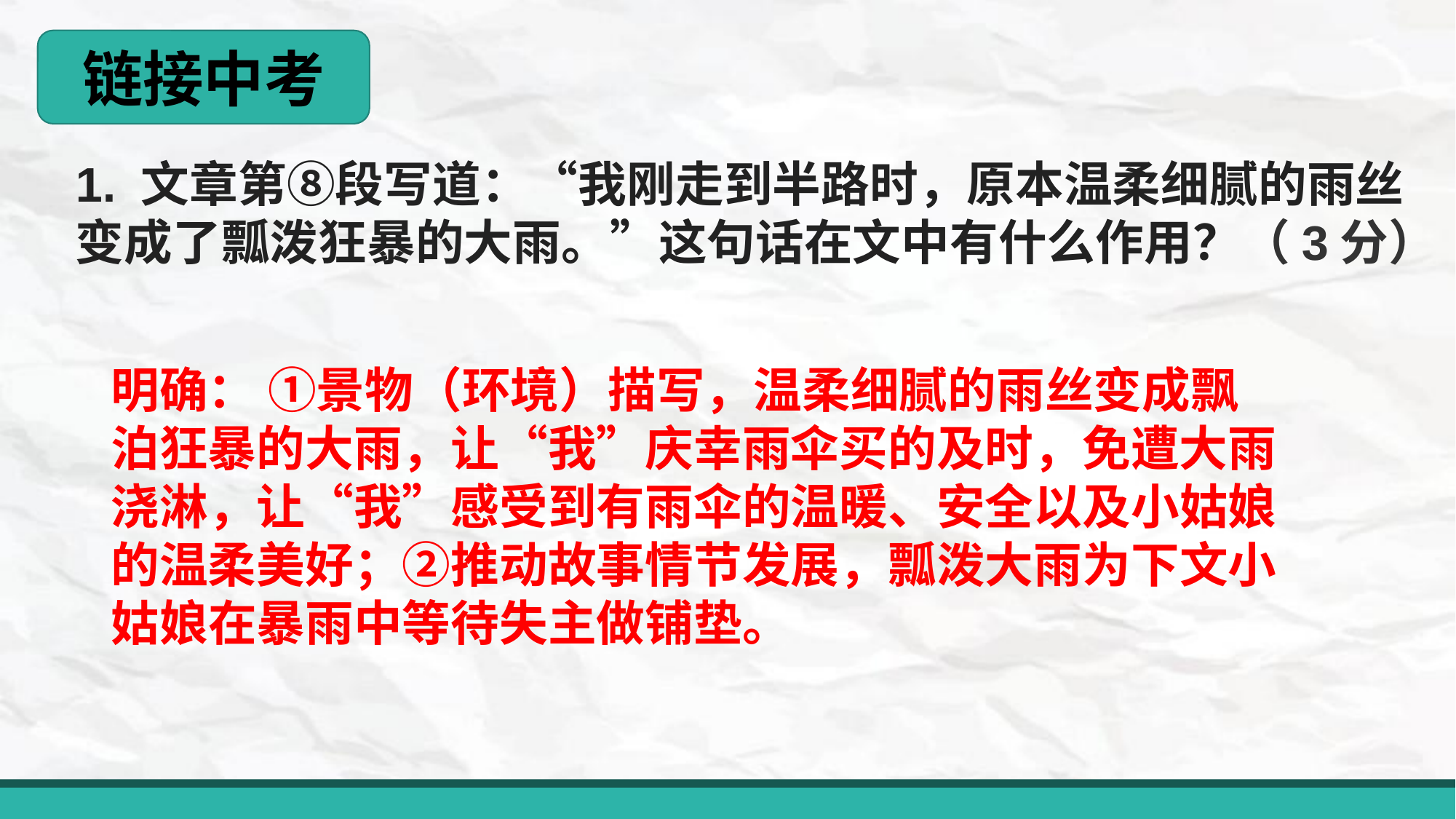

链接中考
1. 文章第⑧段写道：“我刚走到半路时，原本温柔细腻的雨丝变成了瓢泼狂暴的大雨。”这句话在文中有什么作用？（3分）

明确： ①景物（环境）描写，温柔细腻的雨丝变成飘泊狂暴的大雨，让“我”庆幸雨伞买的及时，免遭大雨浇淋，让“我”感受到有雨伞的温暖、安全以及小姑娘的温柔美好；②推动故事情节发展，瓢泼大雨为下文小姑娘在暴雨中等待失主做铺垫。